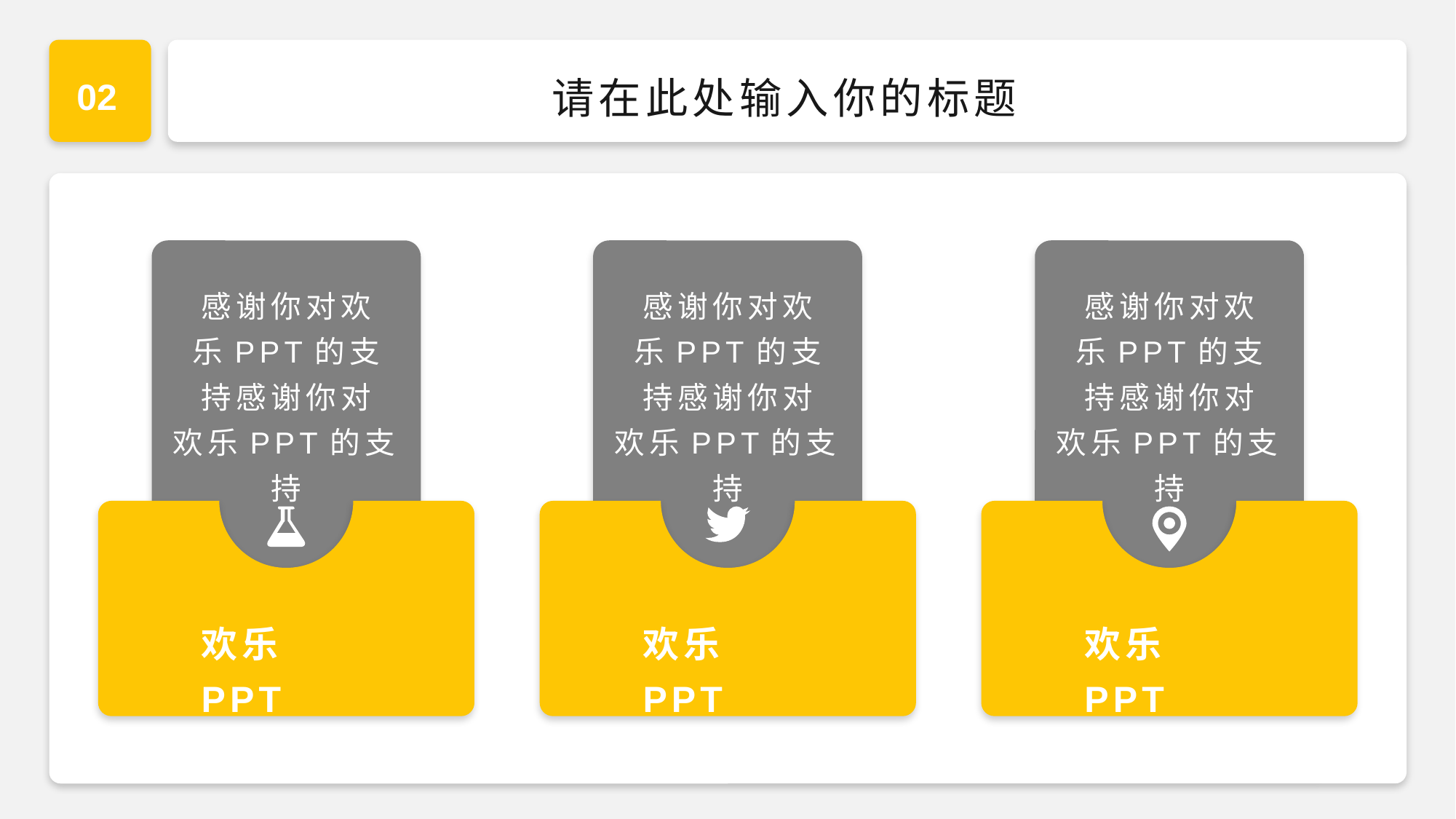

02

请在此处输入你的标题

感谢你对欢
乐PPT的支
持感谢你对
欢乐PPT的支持
感谢你对欢
乐PPT的支
持感谢你对
欢乐PPT的支持
感谢你对欢
乐PPT的支
持感谢你对
欢乐PPT的支持

欢乐PPT
欢乐PPT
欢乐PPT